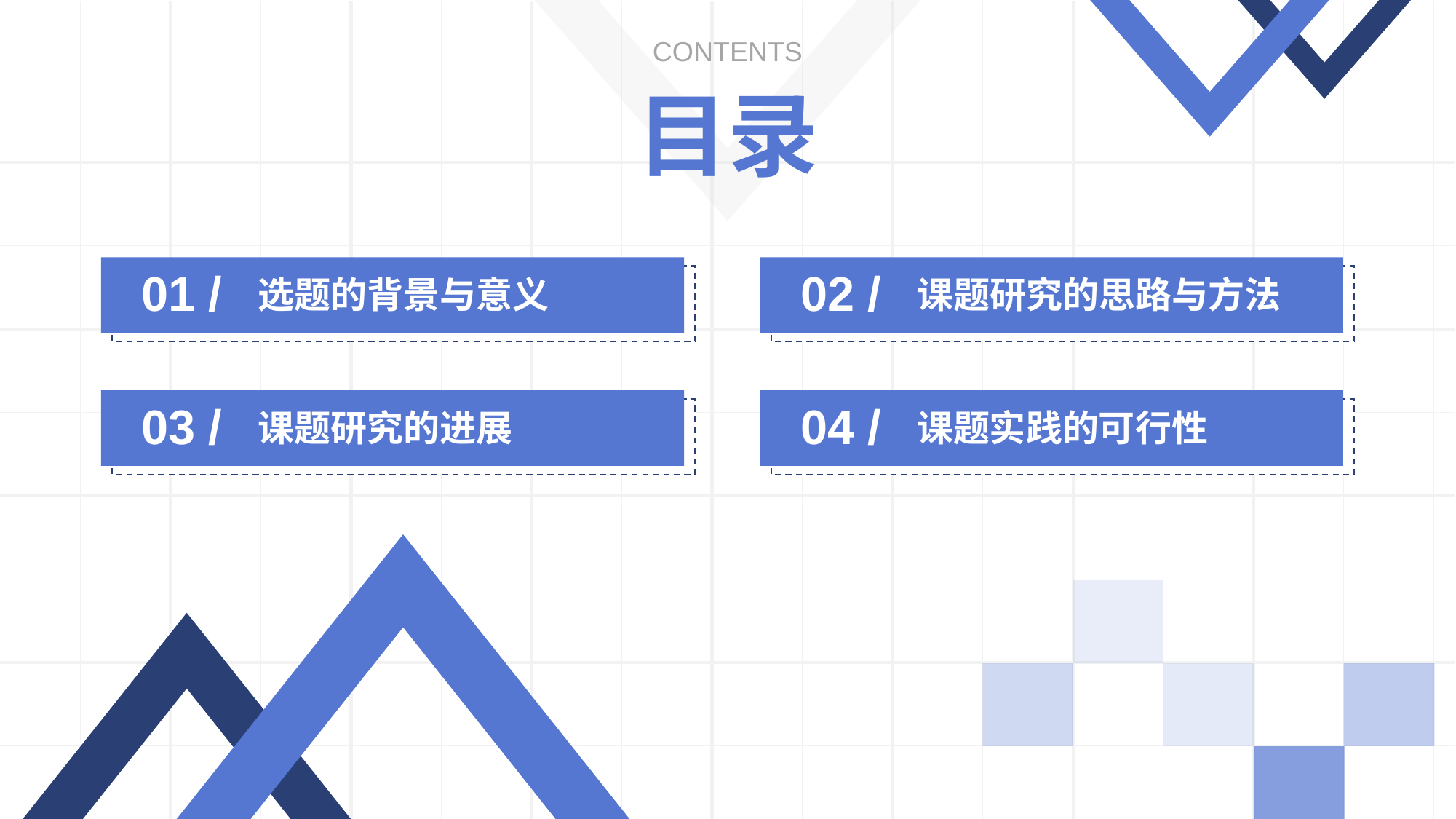

5 1PP T模板网   www.5 1 p ptmoban.com

CONTENTS
目录

01 /
选题的背景与意义

02 /
课题研究的思路与方法

03 /
课题研究的进展

04 /
课题实践的可行性